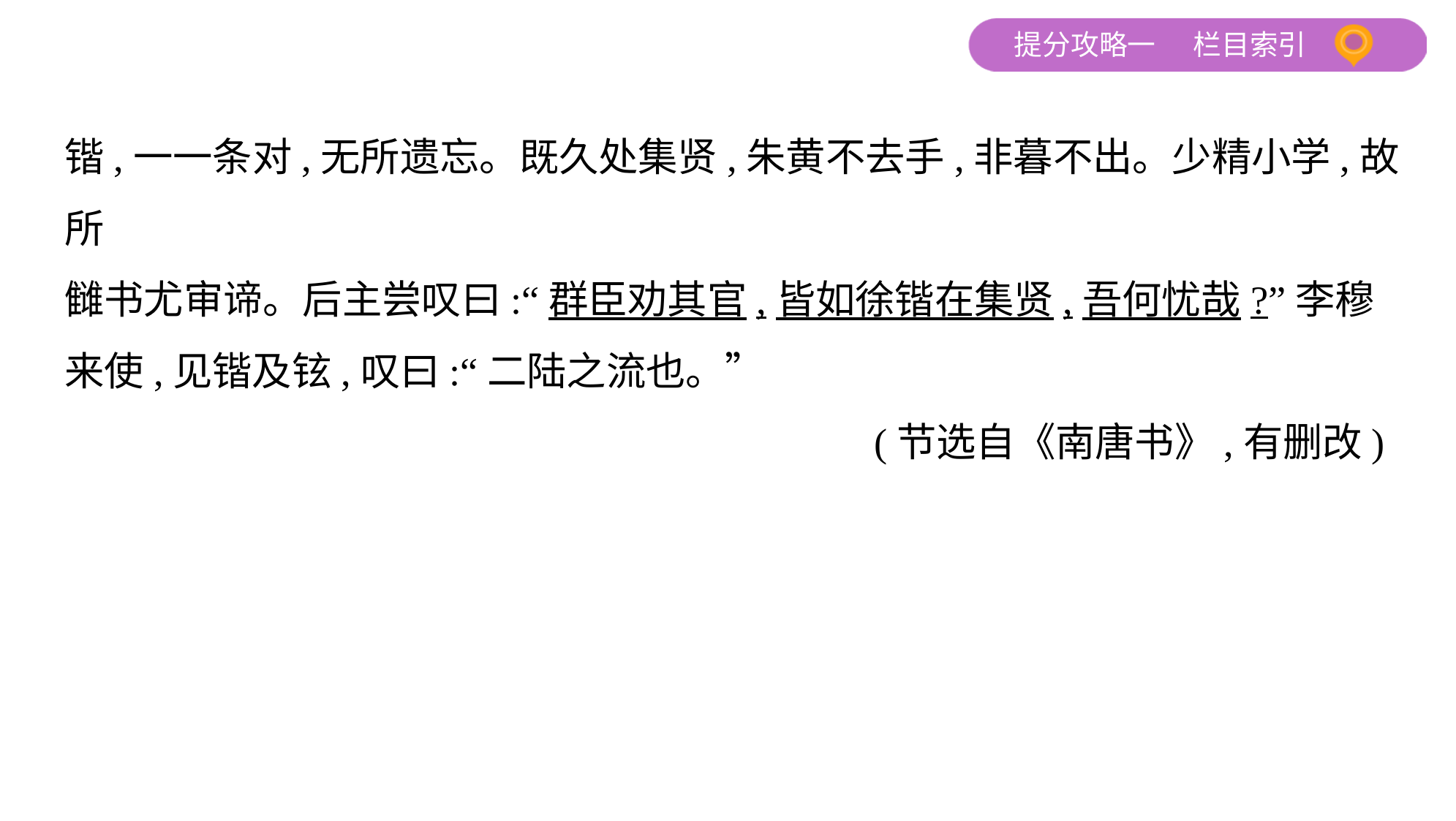

锴,一一条对,无所遗忘。既久处集贤,朱黄不去手,非暮不出。少精小学,故所
雠书尤审谛。后主尝叹曰:“群臣劝其官,皆如徐锴在集贤,吾何忧哉?”李穆
来使,见锴及铉,叹曰:“二陆之流也。”
                                                                                  (节选自《南唐书》,有删改)